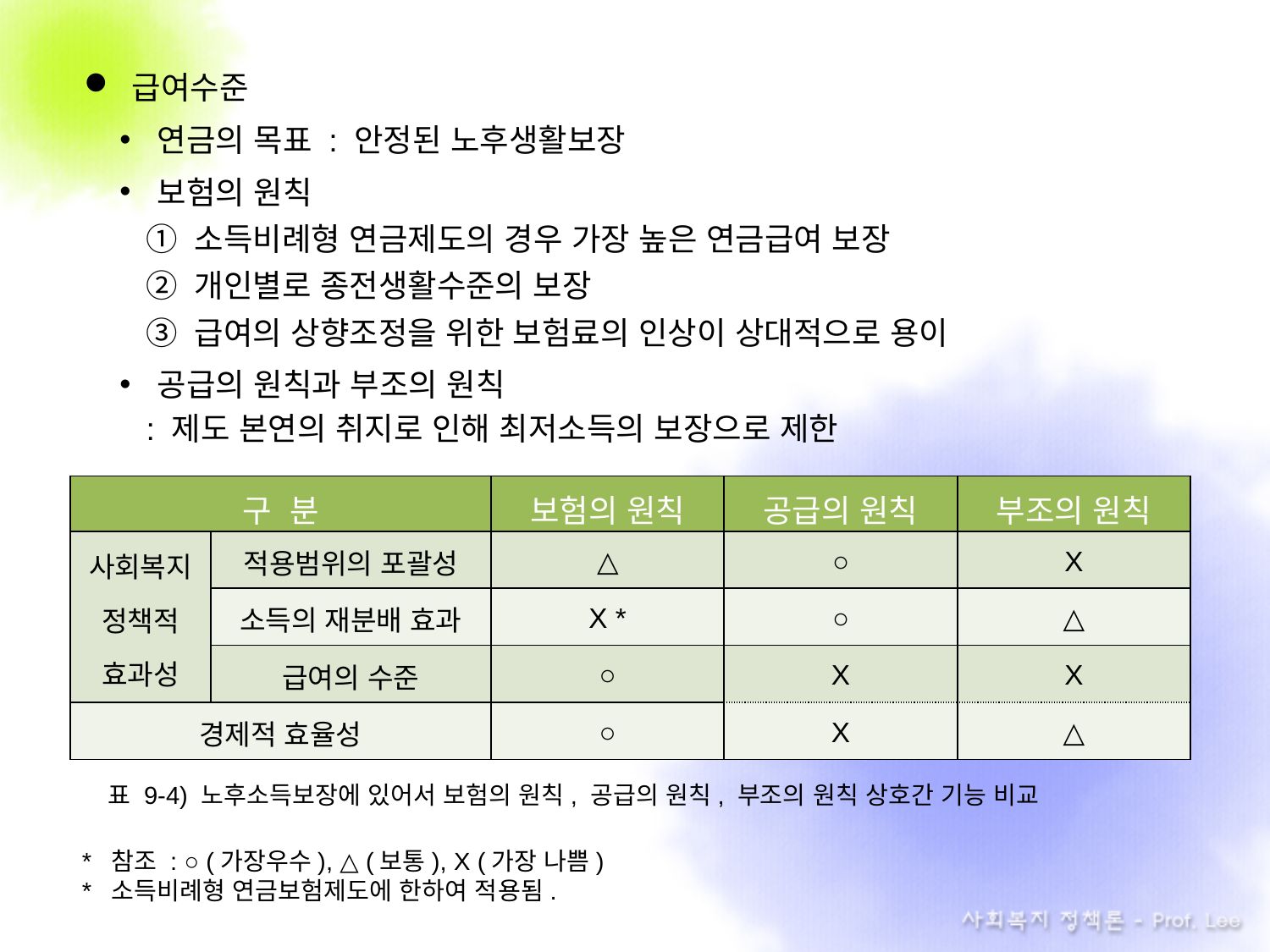

급여수준
연금의 목표 : 안정된 노후생활보장
보험의 원칙
   ① 소득비례형 연금제도의 경우 가장 높은 연금급여 보장
   ② 개인별로 종전생활수준의 보장
   ③ 급여의 상향조정을 위한 보험료의 인상이 상대적으로 용이
공급의 원칙과 부조의 원칙
   : 제도 본연의 취지로 인해 최저소득의 보장으로 제한
| 구 분 |  | 보험의 원칙 | 공급의 원칙 | 부조의 원칙 |
| --- | --- | --- | --- | --- |
| 사회복지 정책적 효과성 | 적용범위의 포괄성 | △ | ○ | X |
|  | 소득의 재분배 효과 | X \* | ○ | △ |
|  | 급여의 수준 | ○ | X | X |
| 경제적 효율성 |  | ○ | X | △ |
표 9-4) 노후소득보장에 있어서 보험의 원칙, 공급의 원칙, 부조의 원칙 상호간 기능 비교
*  참조 : ○ (가장우수), △ (보통), X (가장 나쁨)
*  소득비례형 연금보험제도에 한하여 적용됨.